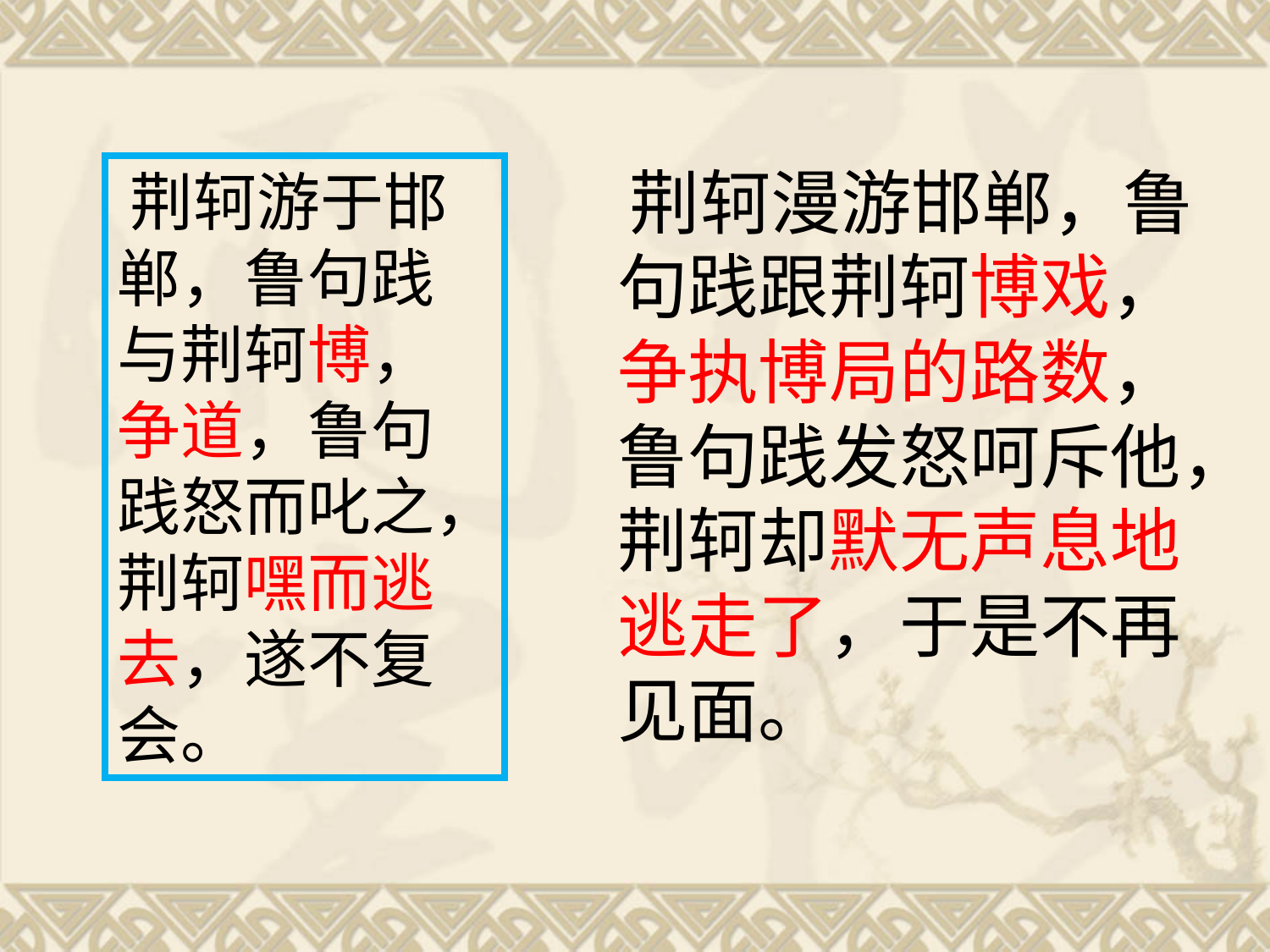

荆轲漫游邯郸，鲁句践跟荆轲博戏，争执博局的路数，鲁句践发怒呵斥他，荆轲却默无声息地逃走了，于是不再见面。
荆轲游于邯郸，鲁句践与荆轲博，争道，鲁句践怒而叱之，荆轲嘿而逃去，遂不复会。